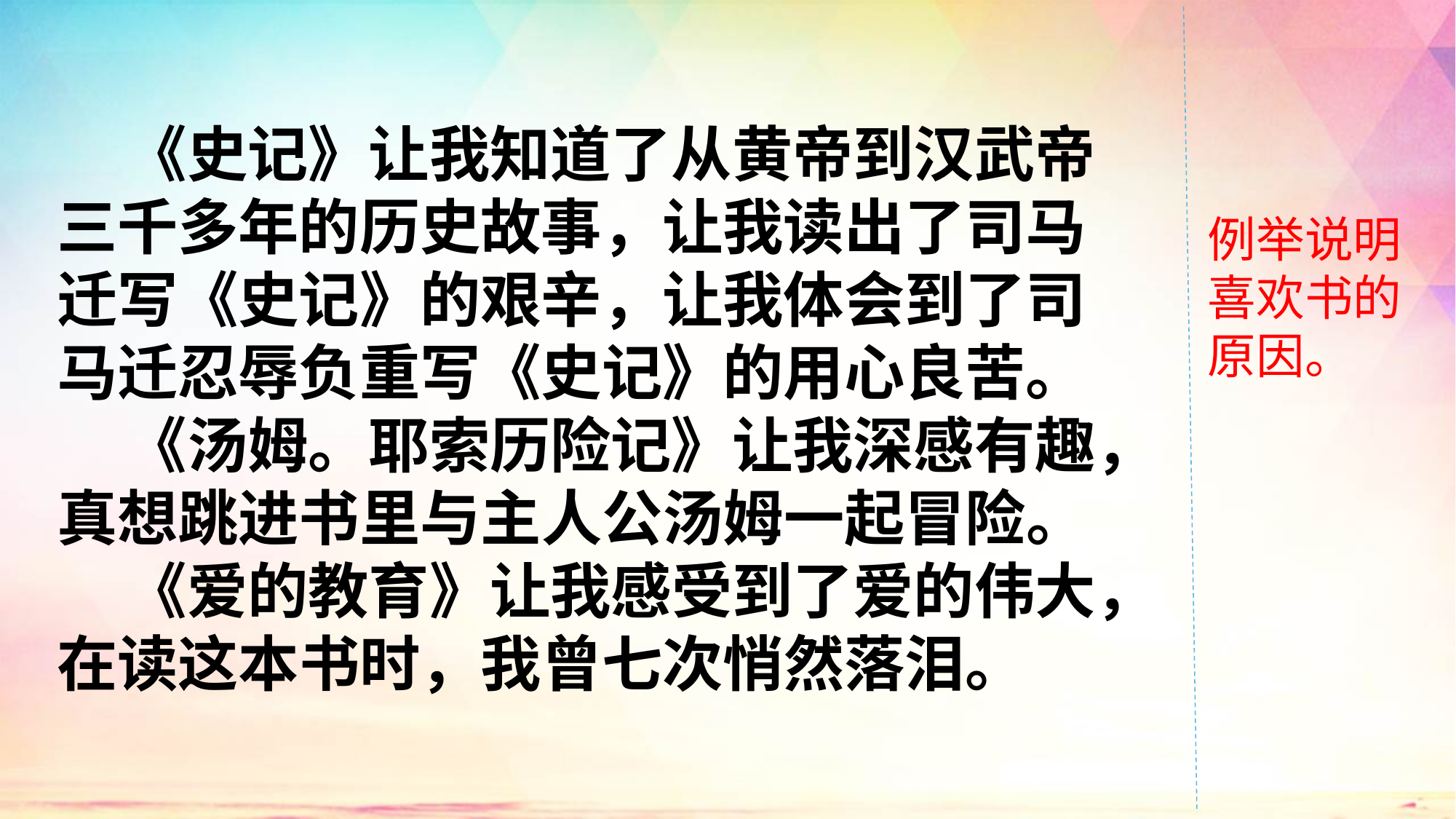

《史记》让我知道了从黄帝到汉武帝三千多年的历史故事，让我读出了司马迁写《史记》的艰辛，让我体会到了司马迁忍辱负重写《史记》的用心良苦。
    《汤姆。耶索历险记》让我深感有趣，真想跳进书里与主人公汤姆一起冒险。
    《爱的教育》让我感受到了爱的伟大，在读这本书时，我曾七次悄然落泪。

例举说明喜欢书的原因。